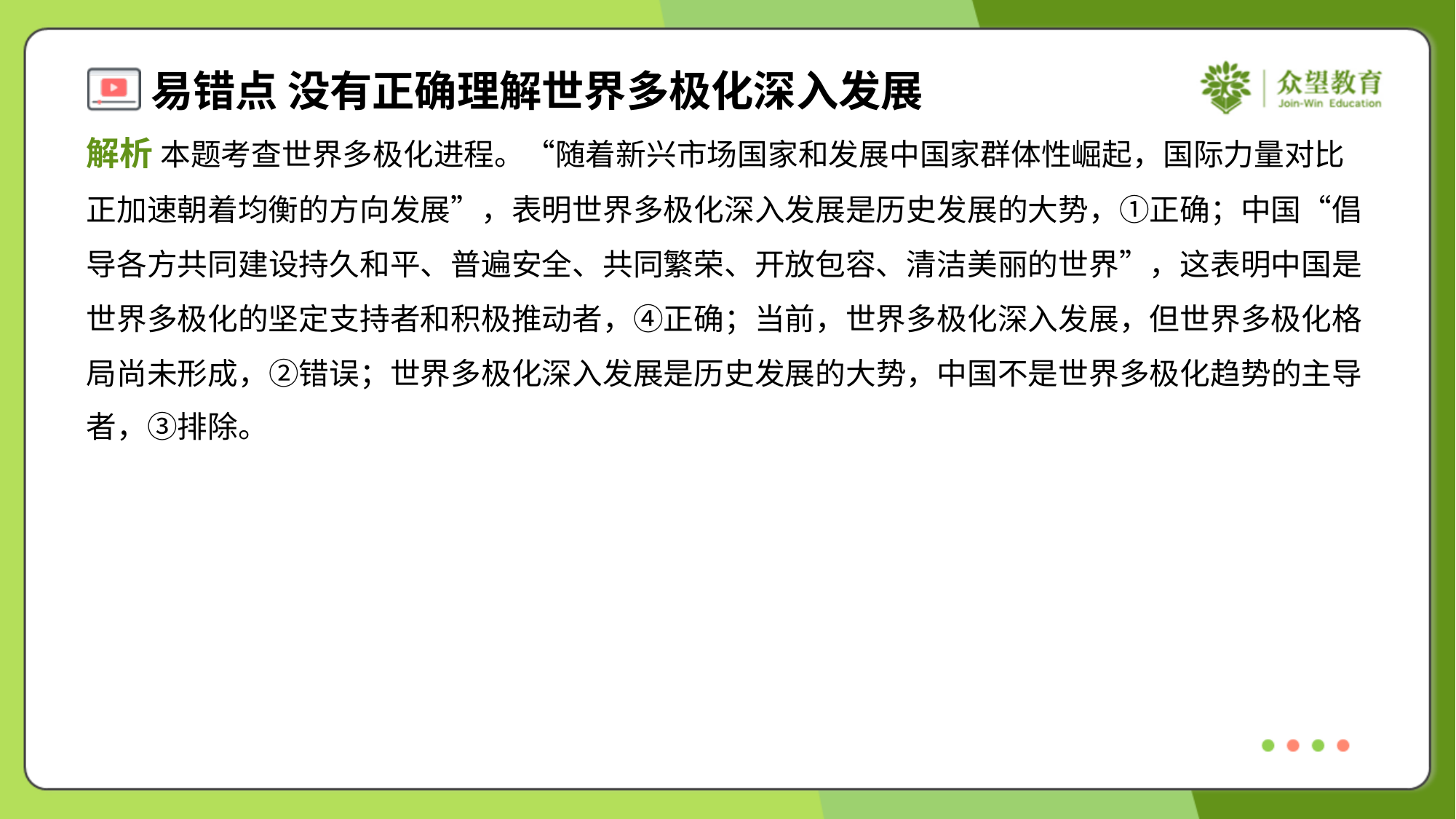

解析 本题考查世界多极化进程。“随着新兴市场国家和发展中国家群体性崛起，国际力量对比
正加速朝着均衡的方向发展”，表明世界多极化深入发展是历史发展的大势，①正确；中国“倡
导各方共同建设持久和平、普遍安全、共同繁荣、开放包容、清洁美丽的世界”，这表明中国是
世界多极化的坚定支持者和积极推动者，④正确；当前，世界多极化深入发展，但世界多极化格
局尚未形成，②错误；世界多极化深入发展是历史发展的大势，中国不是世界多极化趋势的主导
者，③排除。